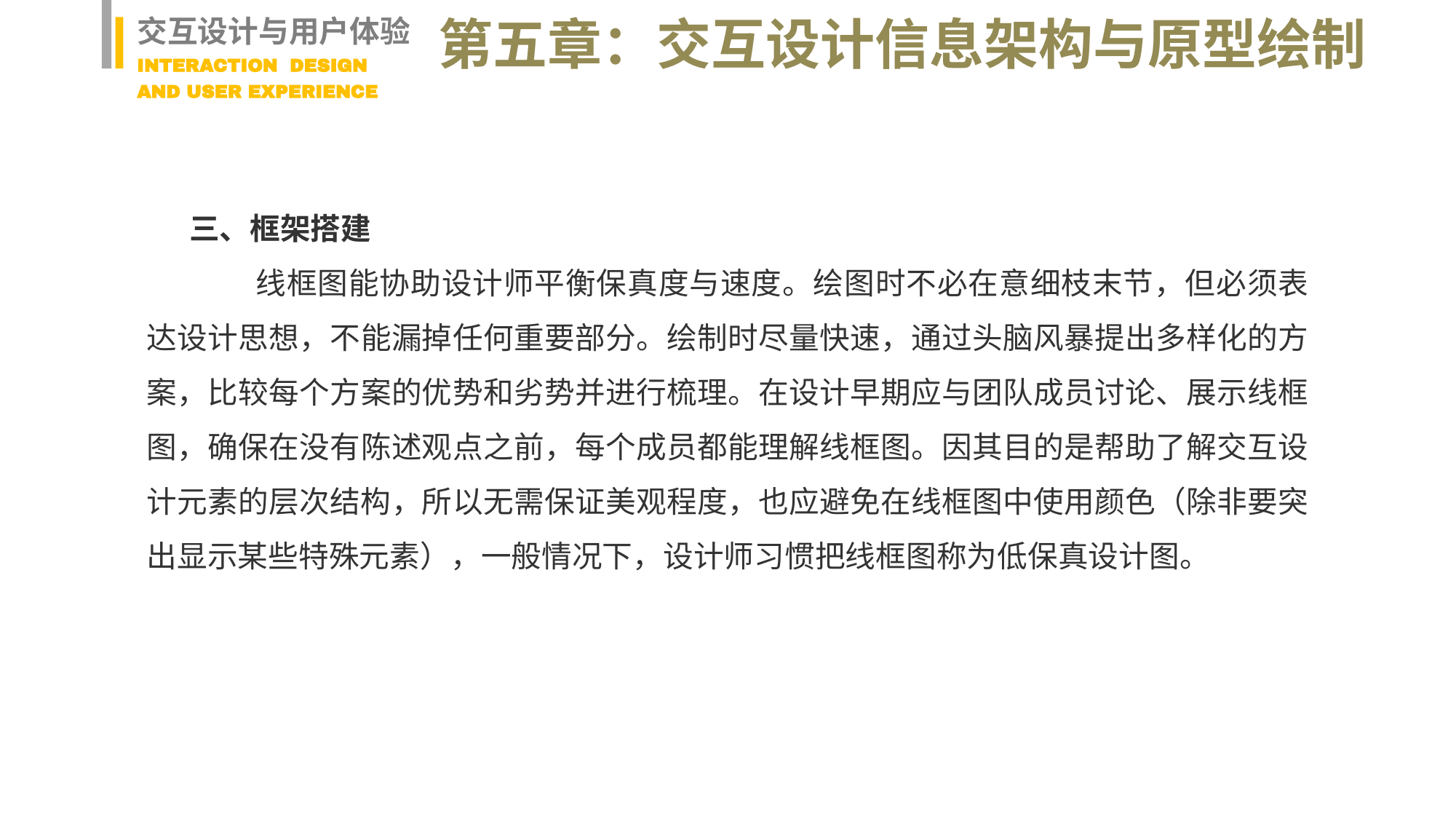

交互设计与用户体验
INTERACTION  DESIGN
AND USER EXPERIENCE
第五章：交互设计信息架构与原型绘制

三、框架搭建
        线框图能协助设计师平衡保真度与速度。绘图时不必在意细枝末节，但必须表达设计思想，不能漏掉任何重要部分。绘制时尽量快速，通过头脑风暴提出多样化的方案，比较每个方案的优势和劣势并进行梳理。在设计早期应与团队成员讨论、展示线框图，确保在没有陈述观点之前，每个成员都能理解线框图。因其目的是帮助了解交互设计元素的层次结构，所以无需保证美观程度，也应避免在线框图中使用颜色（除非要突出显示某些特殊元素），一般情况下，设计师习惯把线框图称为低保真设计图。